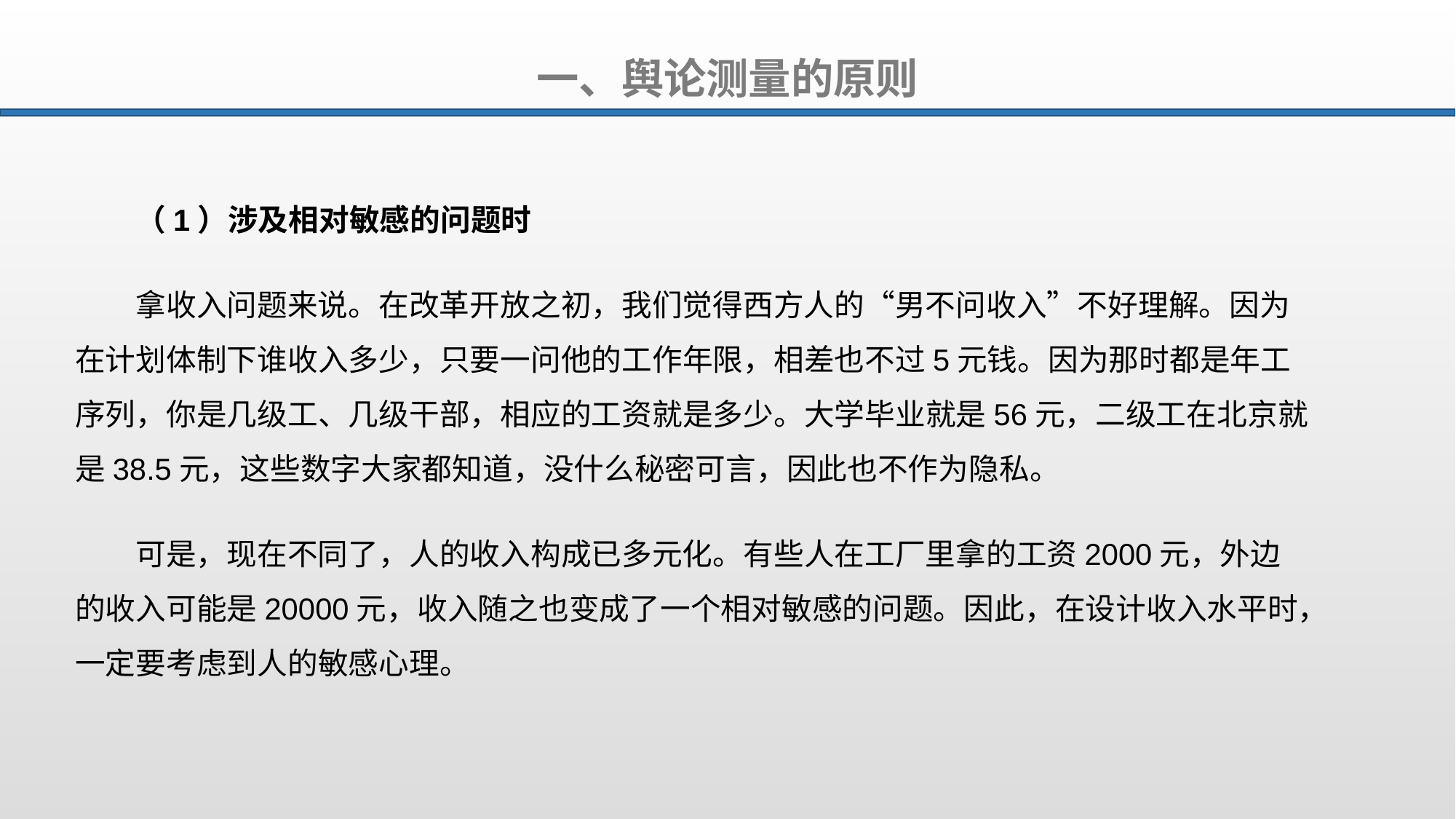

一、舆论测量的原则

（1）涉及相对敏感的问题时
拿收入问题来说。在改革开放之初，我们觉得西方人的“男不问收入”不好理解。因为在计划体制下谁收入多少，只要一问他的工作年限，相差也不过5元钱。因为那时都是年工序列，你是几级工、几级干部，相应的工资就是多少。大学毕业就是56元，二级工在北京就是38.5元，这些数字大家都知道，没什么秘密可言，因此也不作为隐私。
可是，现在不同了，人的收入构成已多元化。有些人在工厂里拿的工资2000元，外边的收入可能是20000元，收入随之也变成了一个相对敏感的问题。因此，在设计收入水平时，一定要考虑到人的敏感心理。